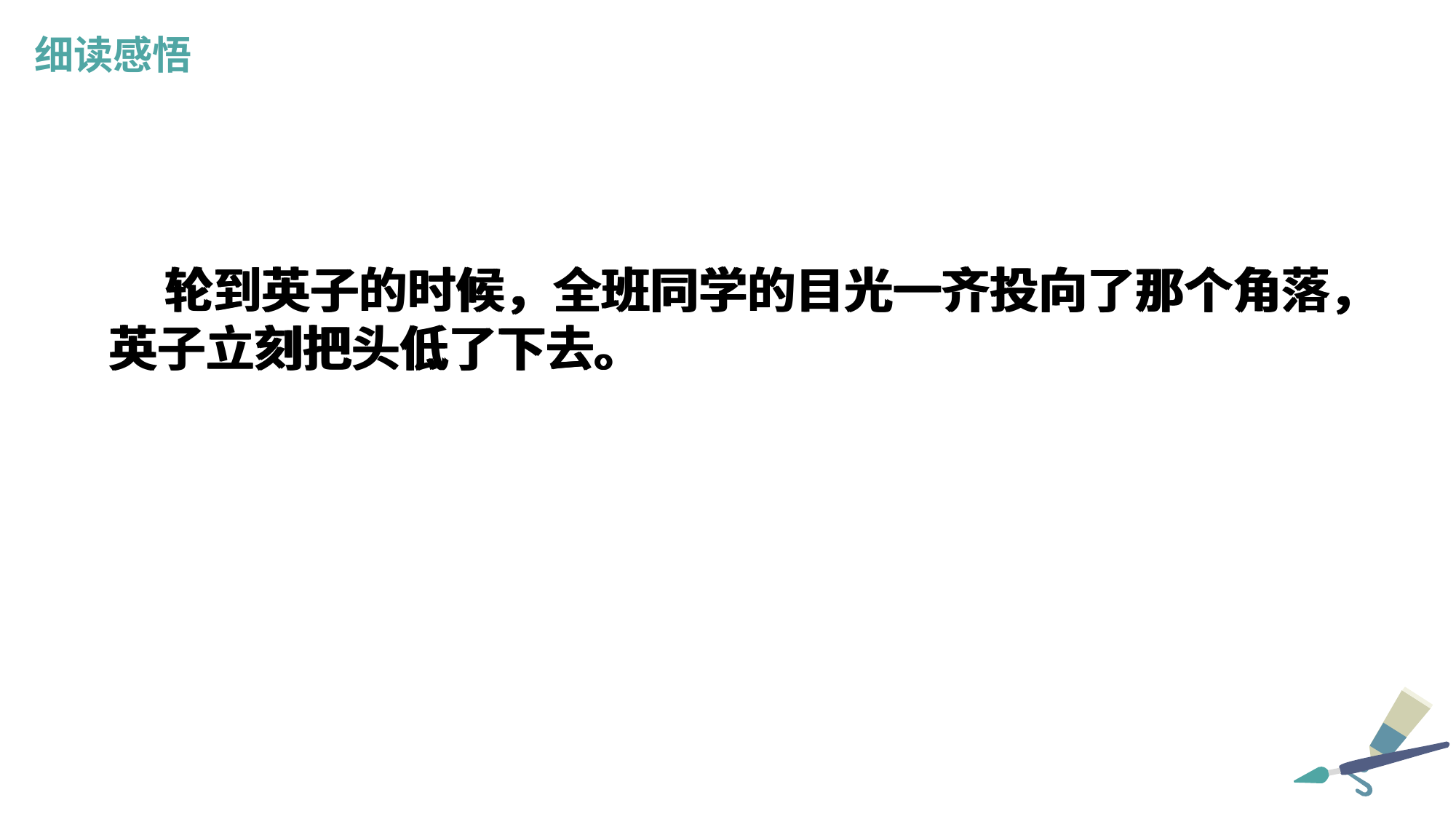

细读感悟
    轮到英子的时候，全班同学的目光一齐投向了那个角落，英子立刻把头低了下去。
    轮到英子的时候，全班同学的目光一齐投向了那个角落，英子立刻把头低了下去。